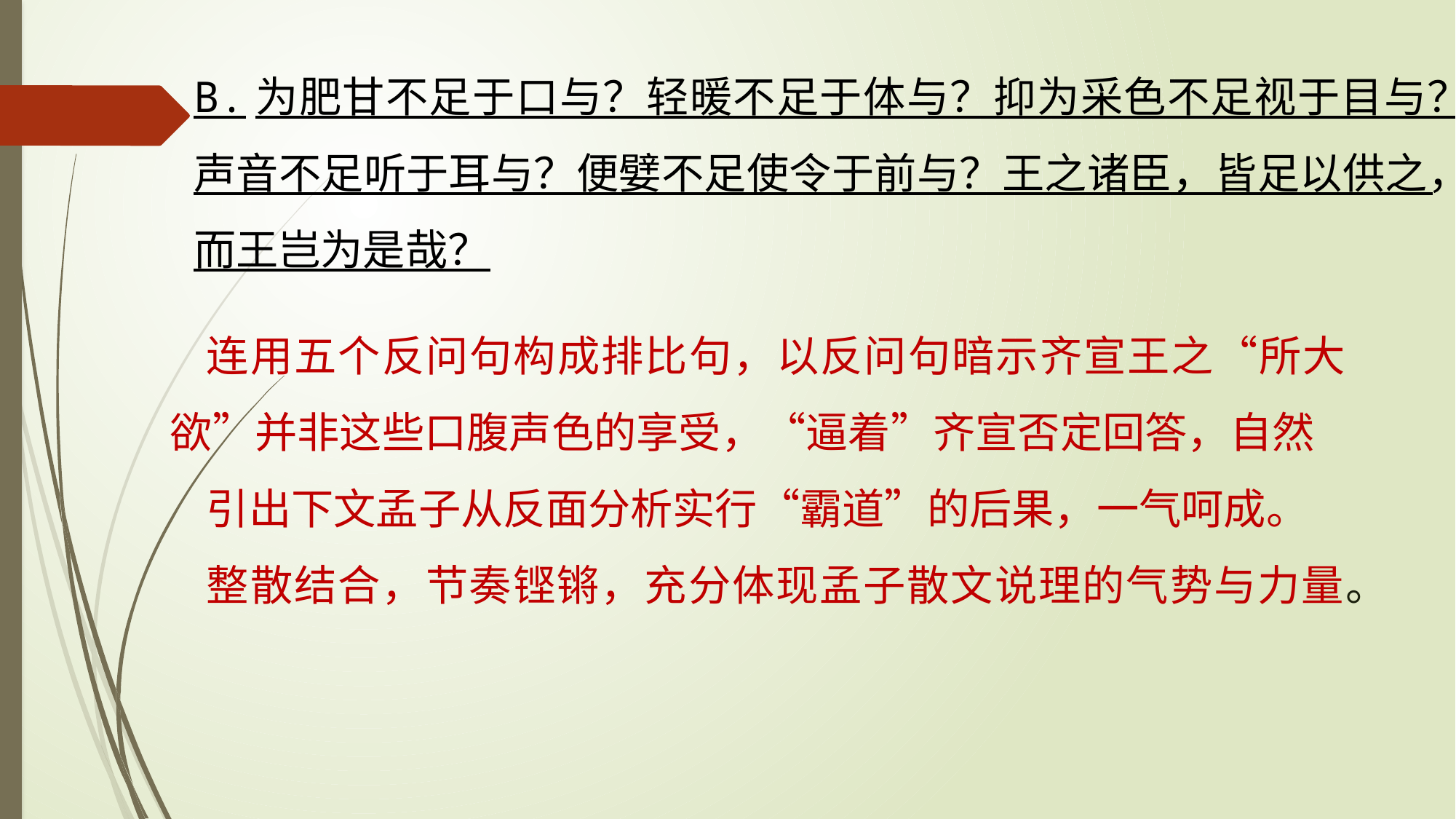

B.为肥甘不足于口与？轻暖不足于体与？抑为采色不足视于目与？
声音不足听于耳与？便嬖不足使令于前与？王之诸臣，皆足以供之，
而王岂为是哉？
连用五个反问句构成排比句，以反问句暗示齐宣王之“所大欲”并非这些口腹声色的享受，“逼着”齐宣否定回答，自然
引出下文孟子从反面分析实行“霸道”的后果，一气呵成。
整散结合，节奏铿锵，充分体现孟子散文说理的气势与力量。